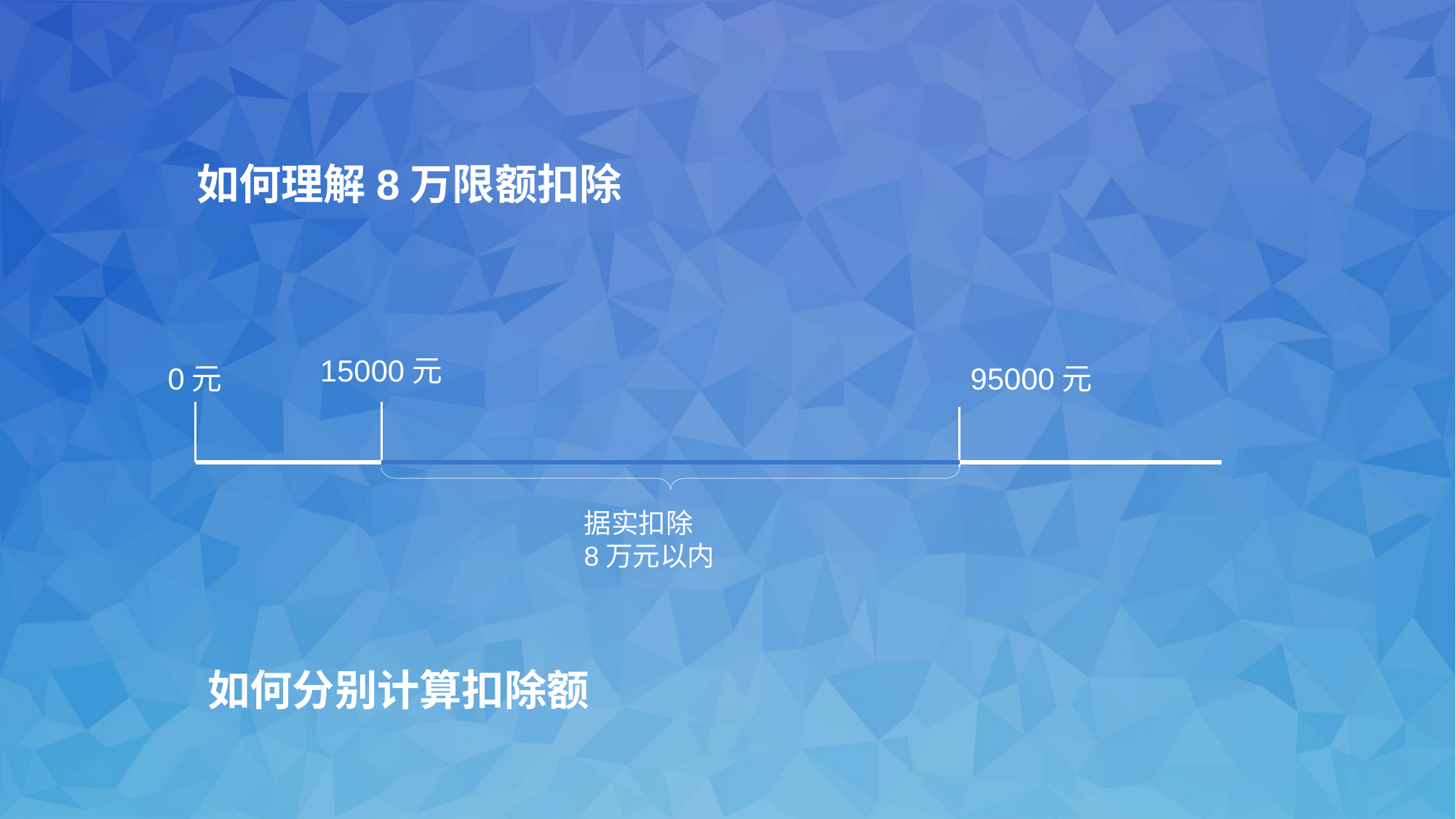

如何理解8万限额扣除

15000元
0元
95000元
据实扣除
8万元以内
如何分别计算扣除额